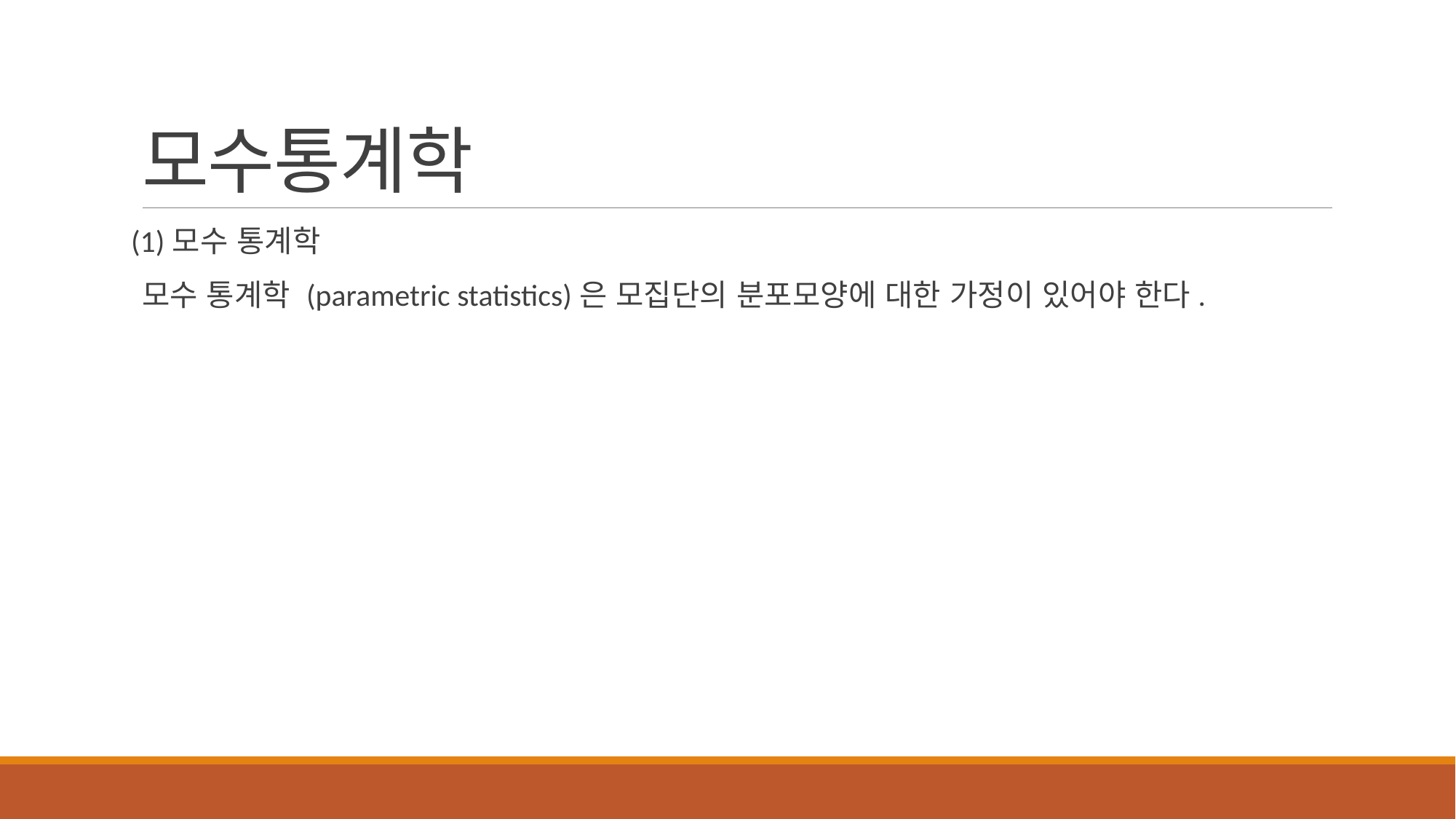

# 모수통계학
(1)모수 통계학
모수 통계학 (parametric statistics)은 모집단의 분포모양에 대한 가정이 있어야 한다.